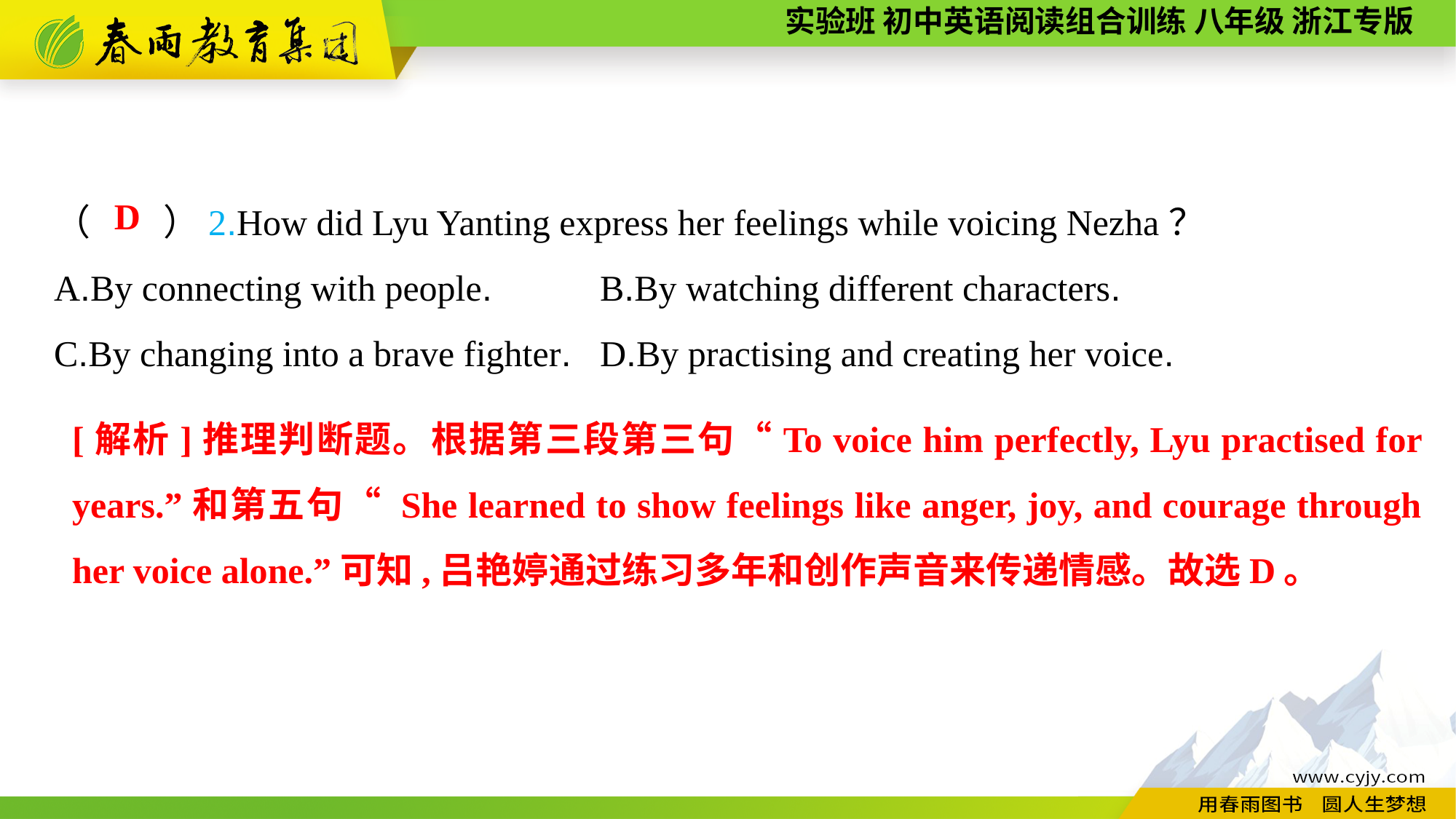

（　　）2.How did Lyu Yanting express her feelings while voicing Nezha？
A.By connecting with people.	B.By watching different characters.
C.By changing into a brave fighter.	D.By practising and creating her voice.
D
[解析]推理判断题。根据第三段第三句“To voice him perfectly, Lyu practised for years.”和第五句“ She learned to show feelings like anger, joy, and courage through her voice alone.”可知,吕艳婷通过练习多年和创作声音来传递情感。故选D。